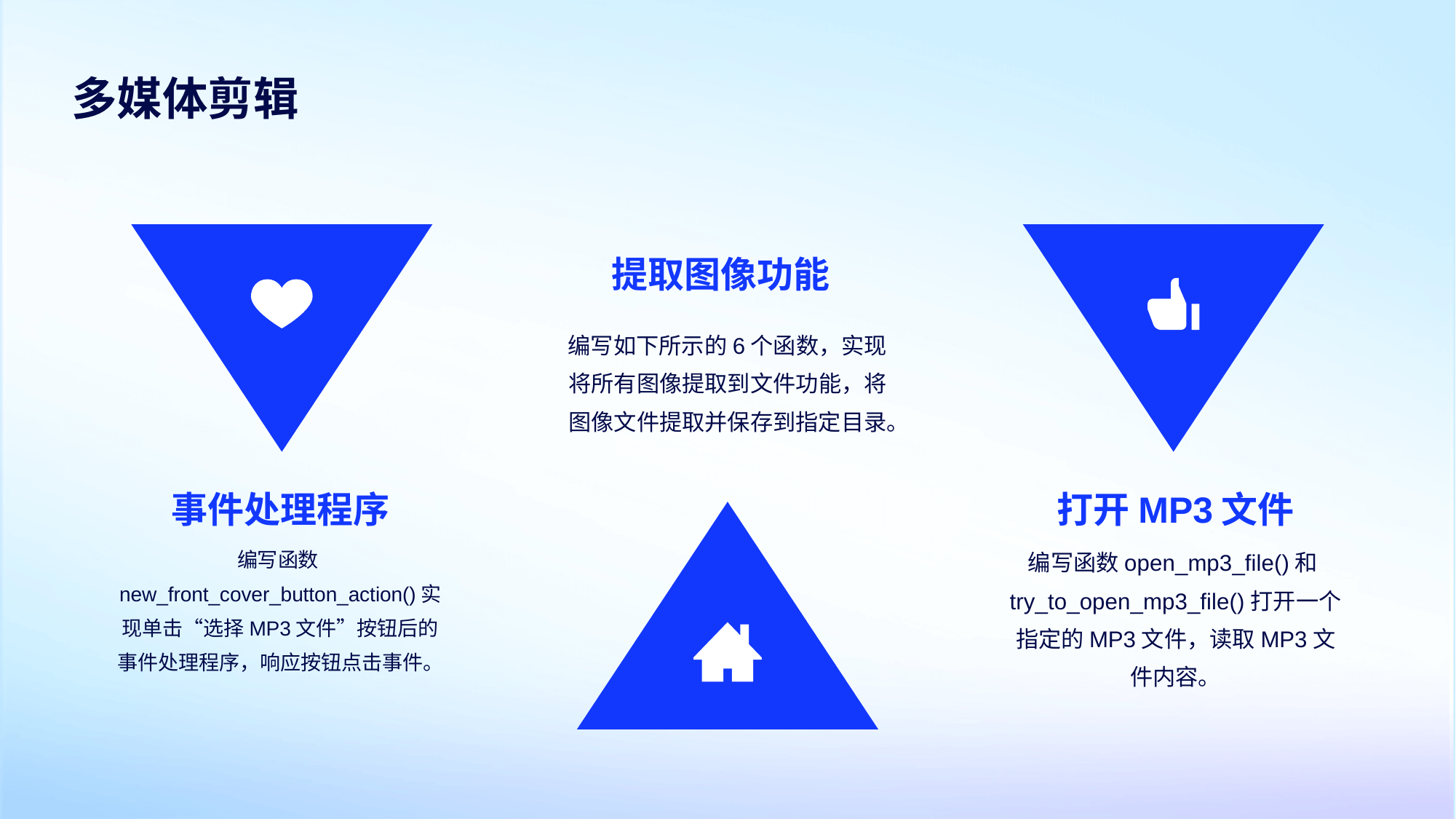

多媒体剪辑

提取图像功能

编写如下所示的6个函数，实现将所有图像提取到文件功能，将图像文件提取并保存到指定目录。
事件处理程序
打开MP3文件

编写函数new_front_cover_button_action()实现单击“选择MP3文件”按钮后的事件处理程序，响应按钮点击事件。
编写函数open_mp3_file()和try_to_open_mp3_file()打开一个指定的MP3文件，读取MP3文件内容。